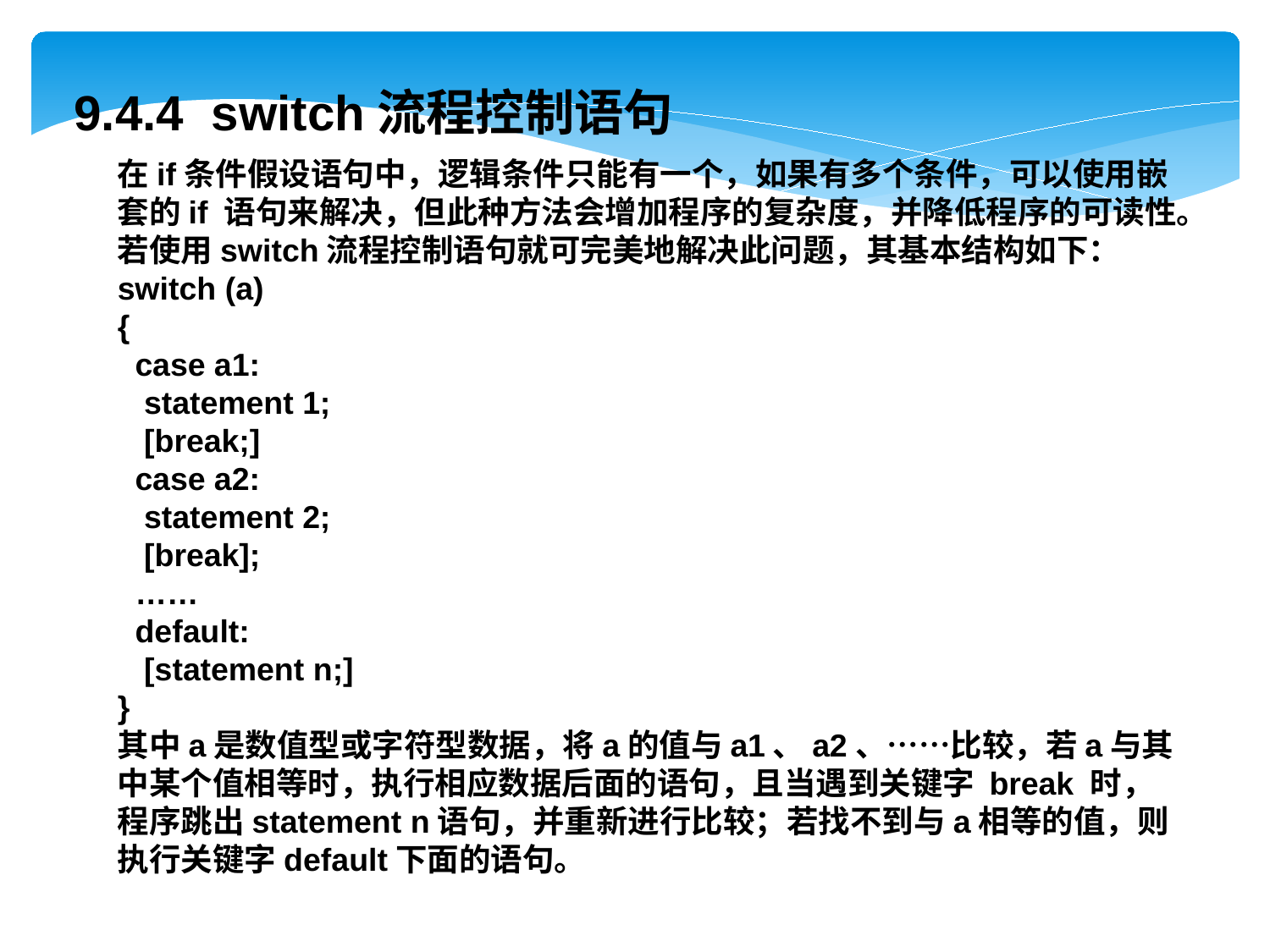

9.4.4  switch流程控制语句
在if条件假设语句中，逻辑条件只能有一个，如果有多个条件，可以使用嵌套的if 语句来解决，但此种方法会增加程序的复杂度，并降低程序的可读性。若使用switch流程控制语句就可完美地解决此问题，其基本结构如下：
switch (a)
{
  case a1:
   statement 1;
   [break;]
  case a2:
   statement 2;
   [break];
  ……
  default:
   [statement n;]
}
其中a是数值型或字符型数据，将a的值与a1、a2、……比较，若a与其中某个值相等时，执行相应数据后面的语句，且当遇到关键字 break 时，程序跳出statement n语句，并重新进行比较；若找不到与a相等的值，则执行关键字default下面的语句。